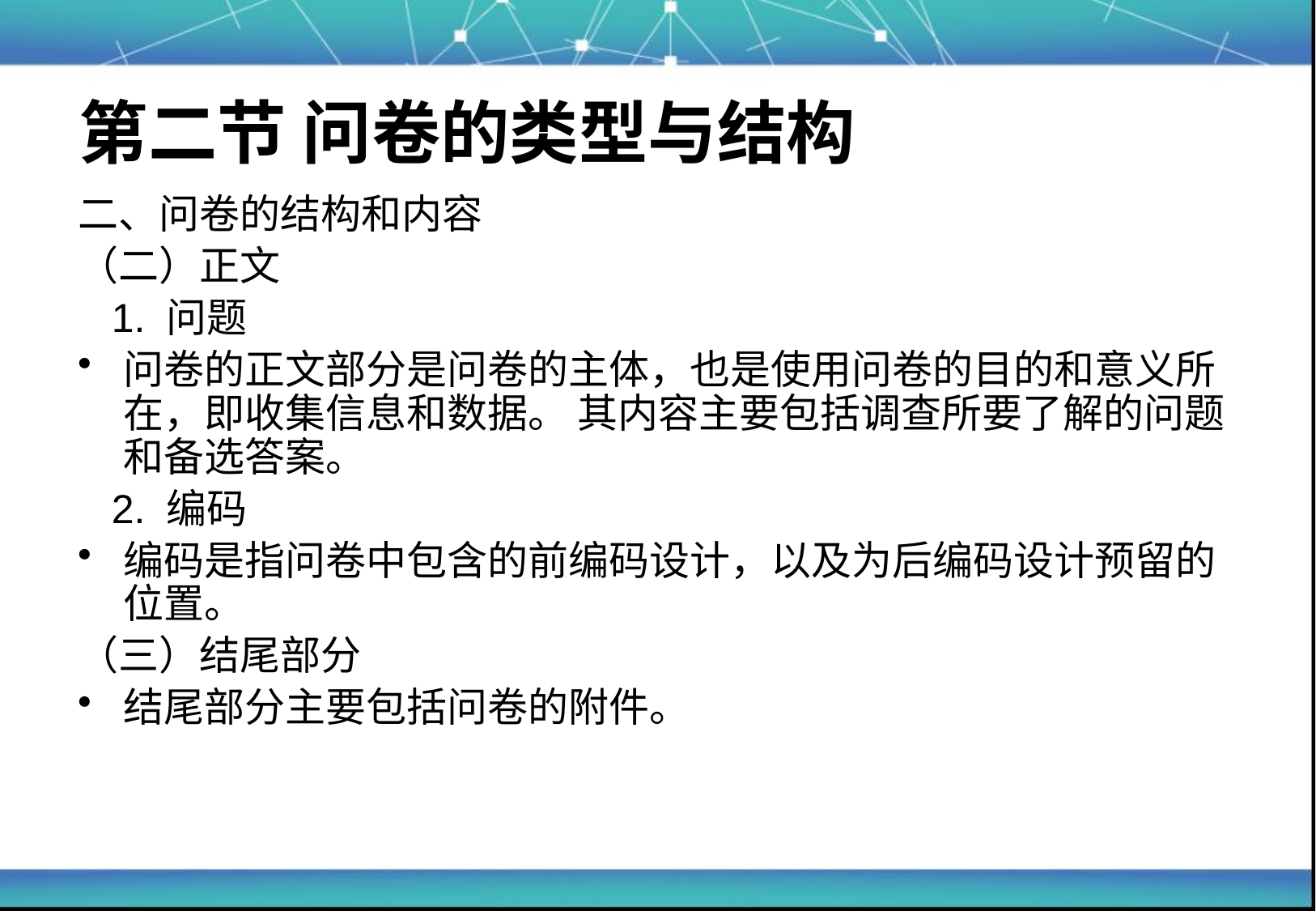

# 第二节 问卷的类型与结构
二、问卷的结构和内容
（二）正文
   1. 问题
问卷的正文部分是问卷的主体，也是使用问卷的目的和意义所在，即收集信息和数据。 其内容主要包括调查所要了解的问题和备选答案。
   2. 编码
编码是指问卷中包含的前编码设计，以及为后编码设计预留的位置。
（三）结尾部分
结尾部分主要包括问卷的附件。